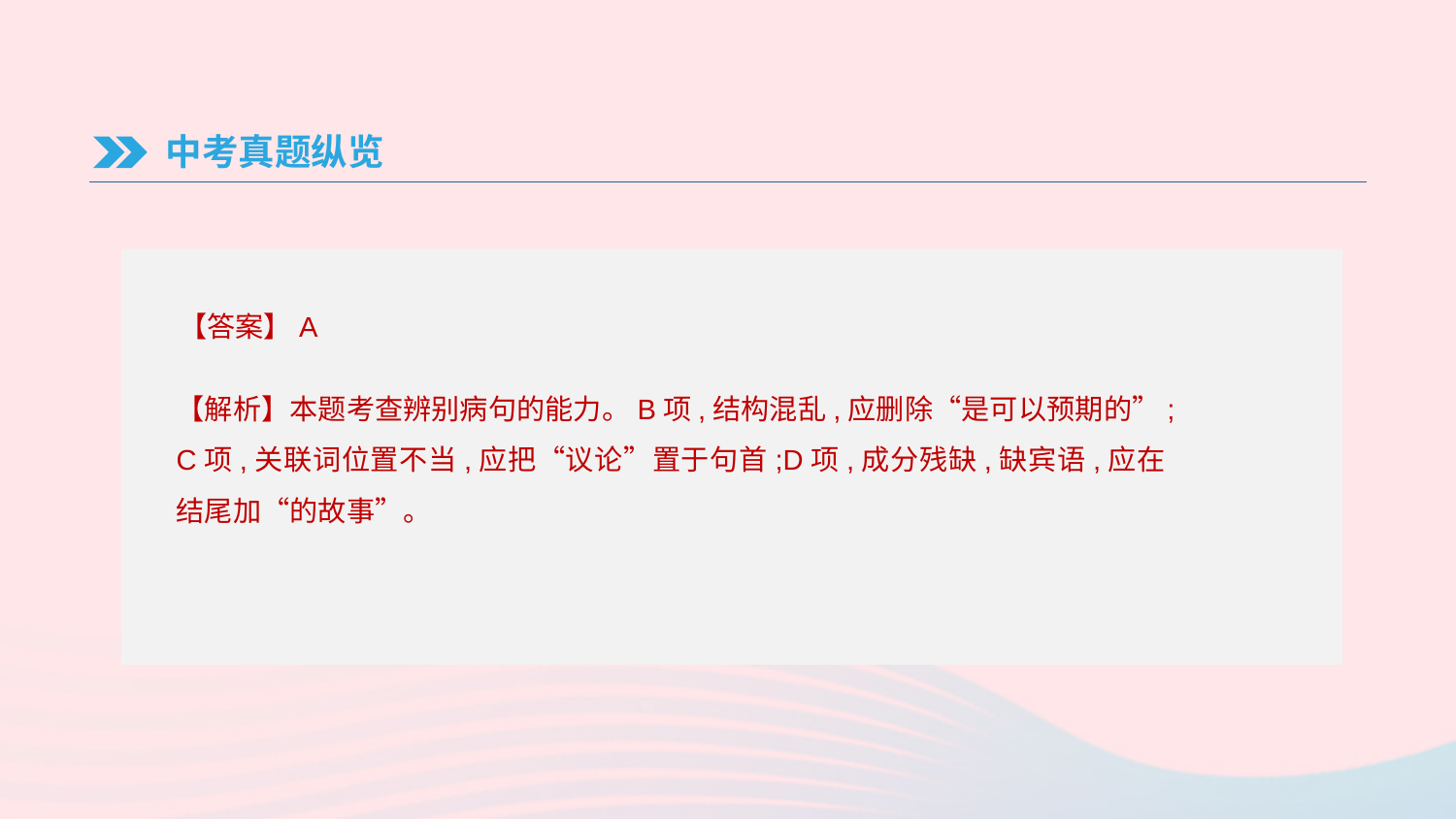

中考真题纵览

【答案】A

【解析】本题考查辨别病句的能力。B项,结构混乱,应删除“是可以预期的”;C项,关联词位置不当,应把“议论”置于句首;D项,成分残缺,缺宾语,应在结尾加“的故事”。